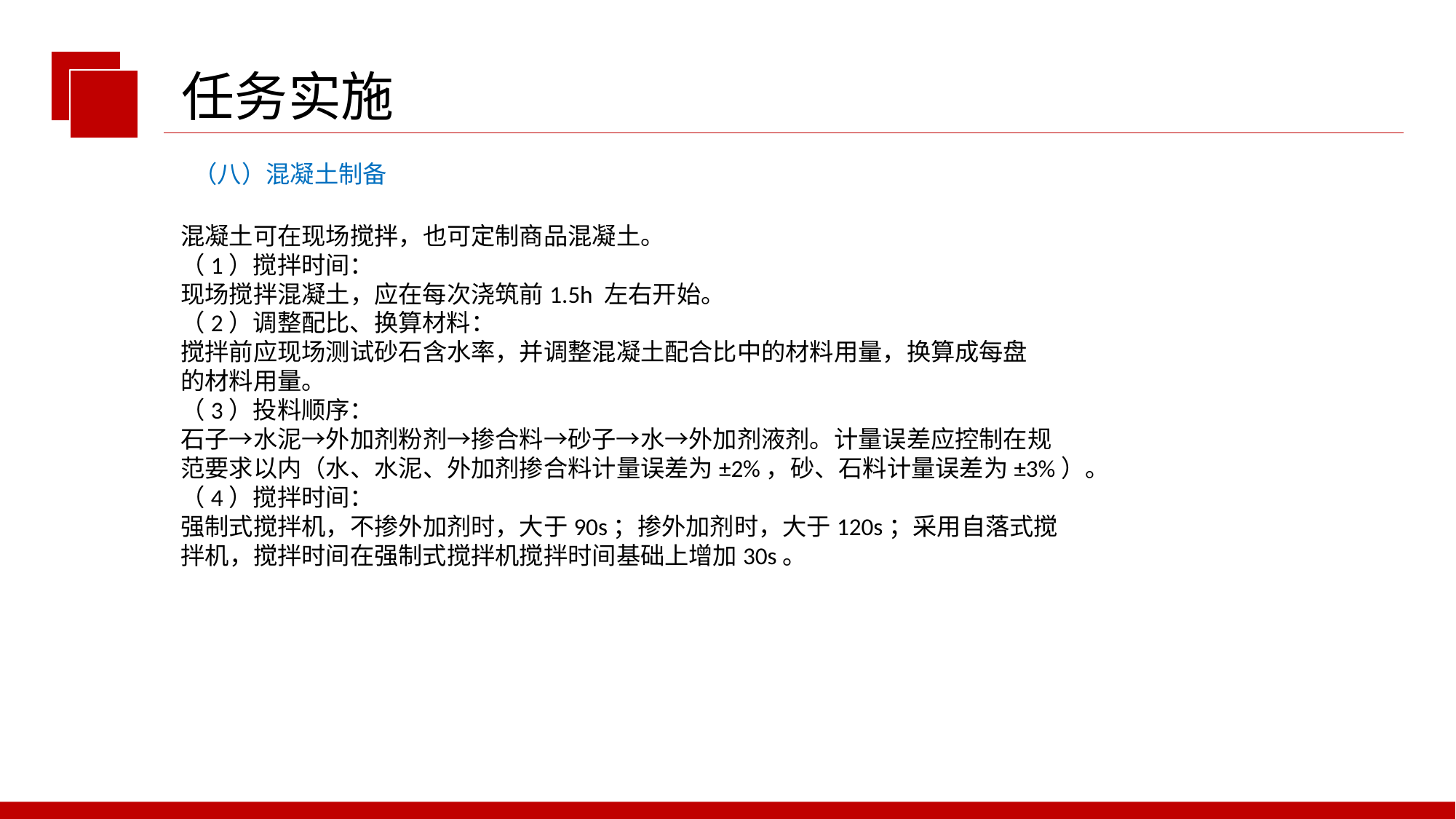

任务实施
（八）混凝土制备
混凝土可在现场搅拌，也可定制商品混凝土。
（1）搅拌时间：
现场搅拌混凝土，应在每次浇筑前1.5h 左右开始。
（2）调整配比、换算材料：
搅拌前应现场测试砂石含水率，并调整混凝土配合比中的材料用量，换算成每盘
的材料用量。
（3）投料顺序：
石子→水泥→外加剂粉剂→掺合料→砂子→水→外加剂液剂。计量误差应控制在规
范要求以内（水、水泥、外加剂掺合料计量误差为±2%，砂、石料计量误差为±3%）。
（4）搅拌时间：
强制式搅拌机，不掺外加剂时，大于90s；掺外加剂时，大于120s；采用自落式搅
拌机，搅拌时间在强制式搅拌机搅拌时间基础上增加30s。